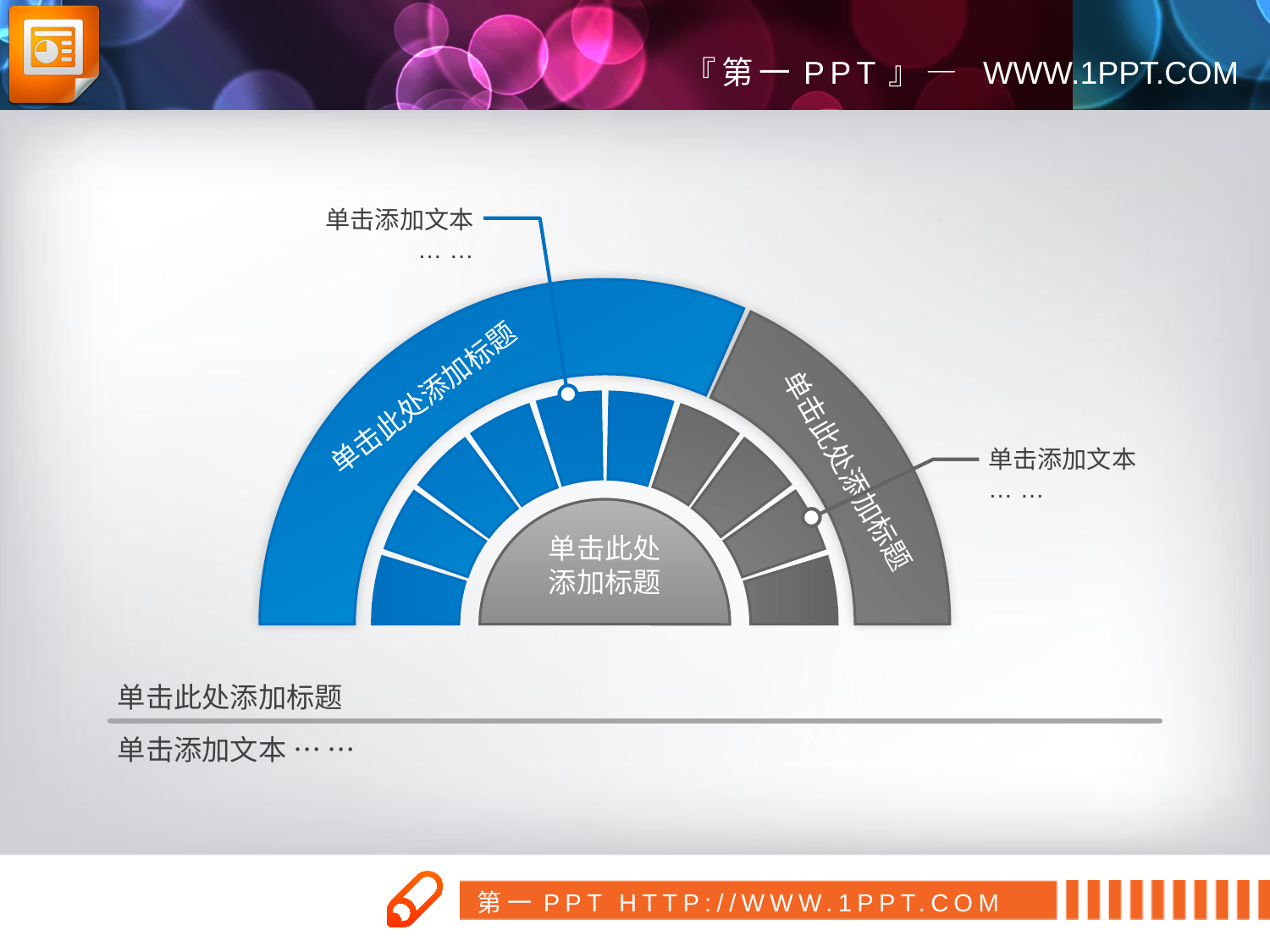

单击添加文本
… …

单击此处添加标题

单击添加文本
… …
单击此处添加标题

单击此处添加标题
单击此处添加标题
单击添加文本 … …